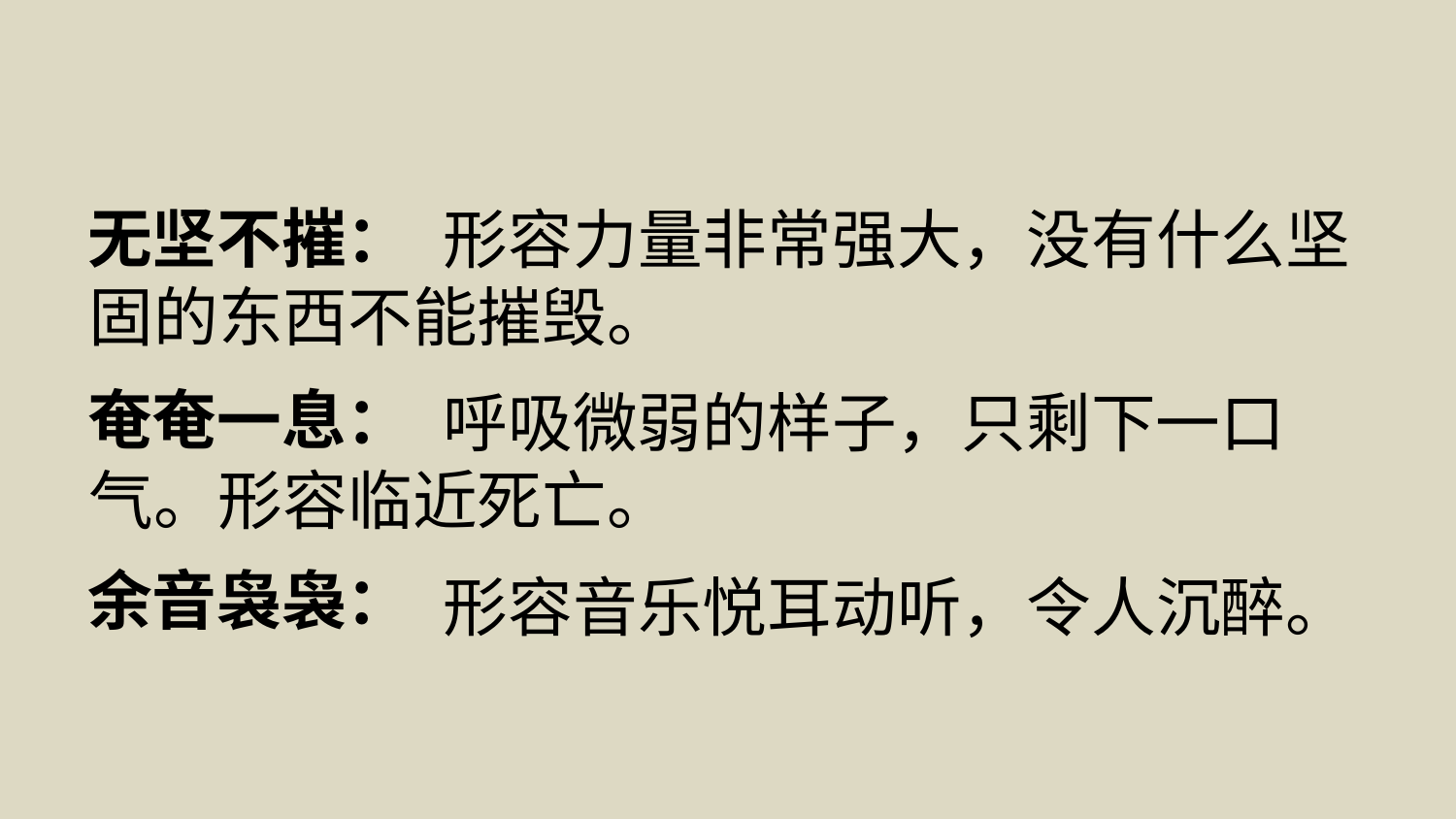

无坚不摧：

奄奄一息：

余音袅袅：
                       形容力量非常强大，没有什么坚固的东西不能摧毁。
                       呼吸微弱的样子，只剩下一口气。形容临近死亡。
                       形容音乐悦耳动听，令人沉醉。